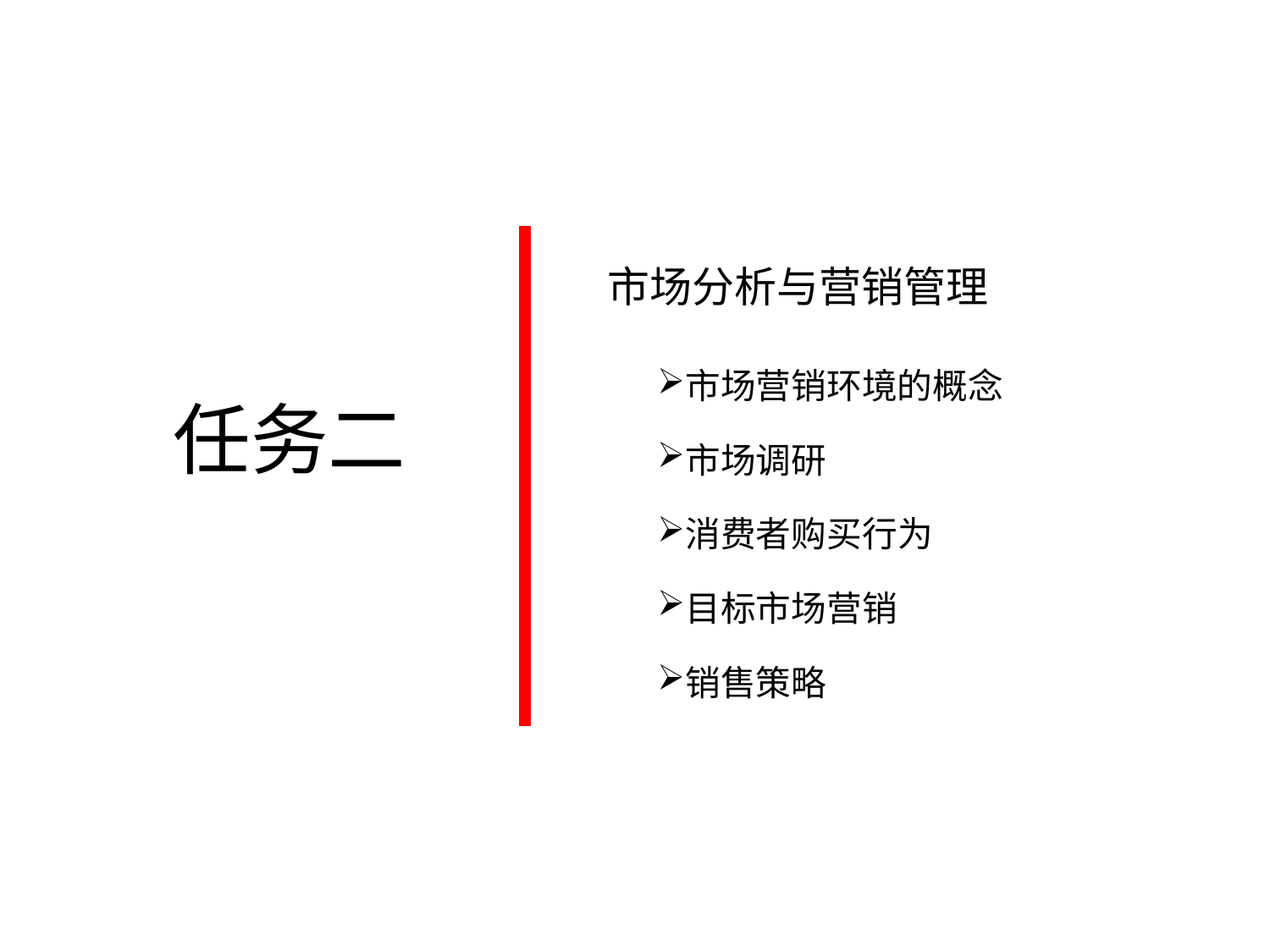

市场分析与营销管理
市场营销环境的概念
市场调研
消费者购买行为
目标市场营销
销售策略

任务二